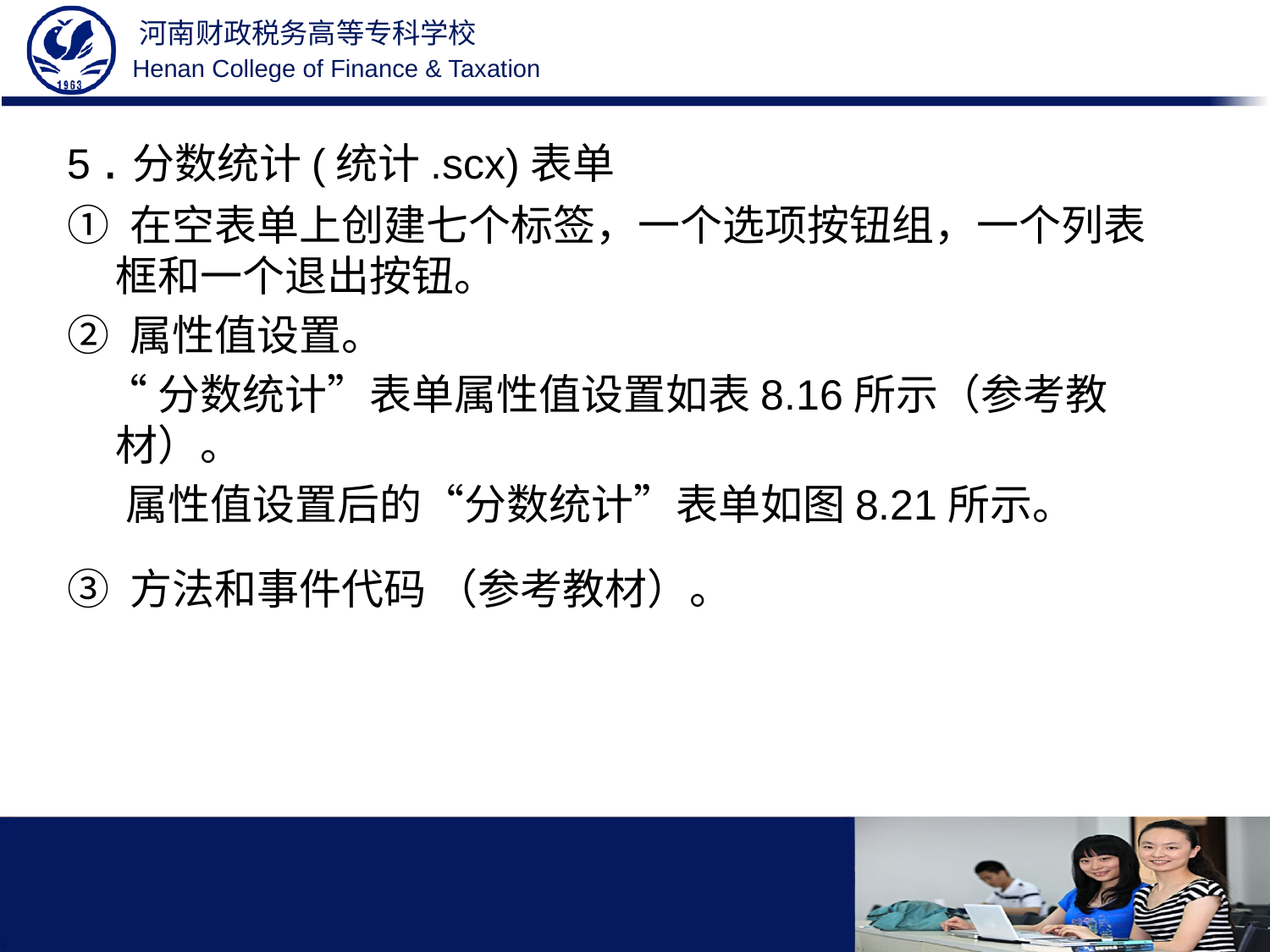

5 .分数统计(统计.scx)表单
① 在空表单上创建七个标签，一个选项按钮组，一个列表框和一个退出按钮。
② 属性值设置。
    “分数统计”表单属性值设置如表8.16所示（参考教材）。
     属性值设置后的“分数统计”表单如图8.21所示。
③ 方法和事件代码 （参考教材）。